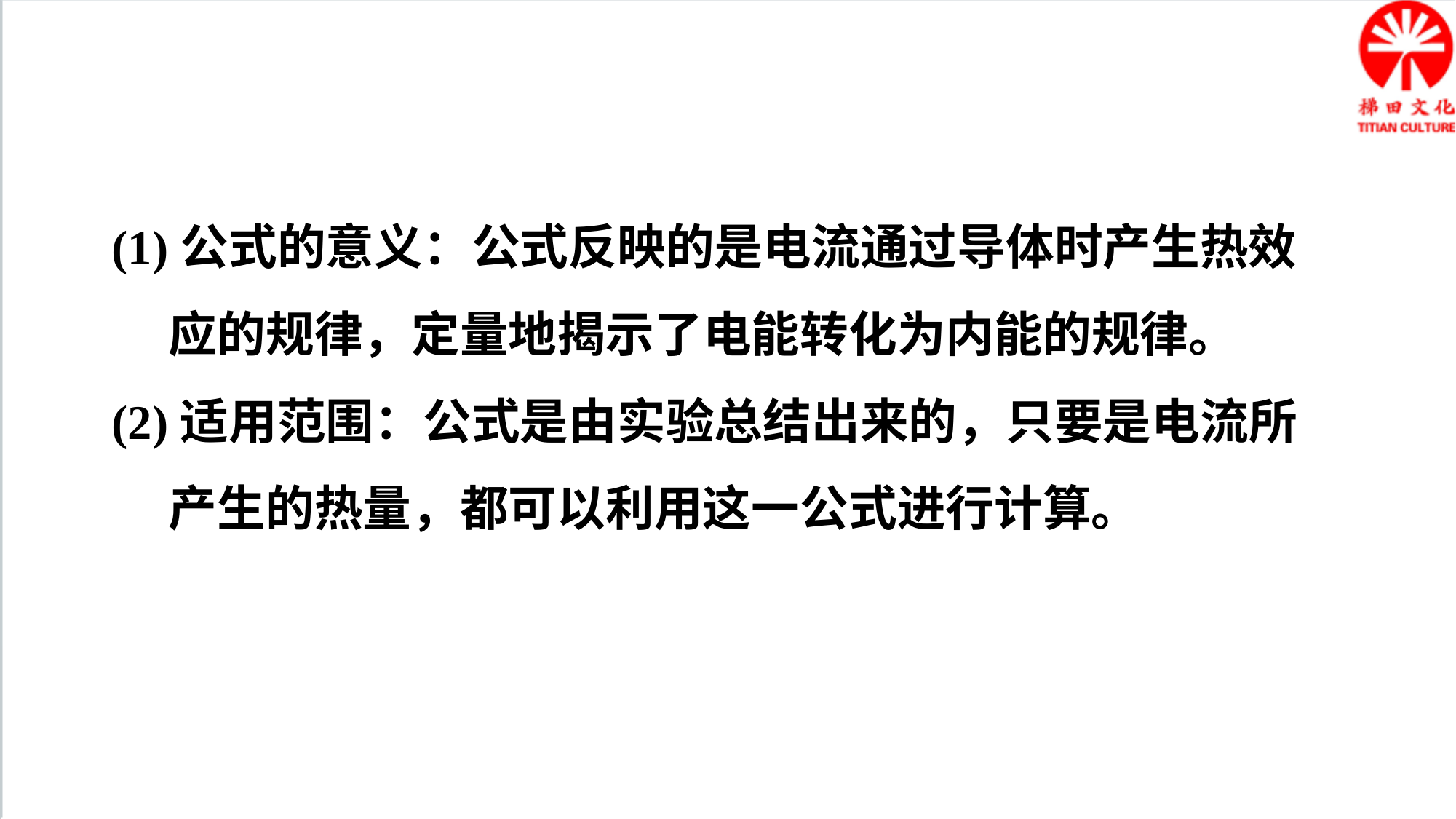

(1)公式的意义：公式反映的是电流通过导体时产生热效应的规律，定量地揭示了电能转化为内能的规律。
(2)适用范围：公式是由实验总结出来的，只要是电流所产生的热量，都可以利用这一公式进行计算。